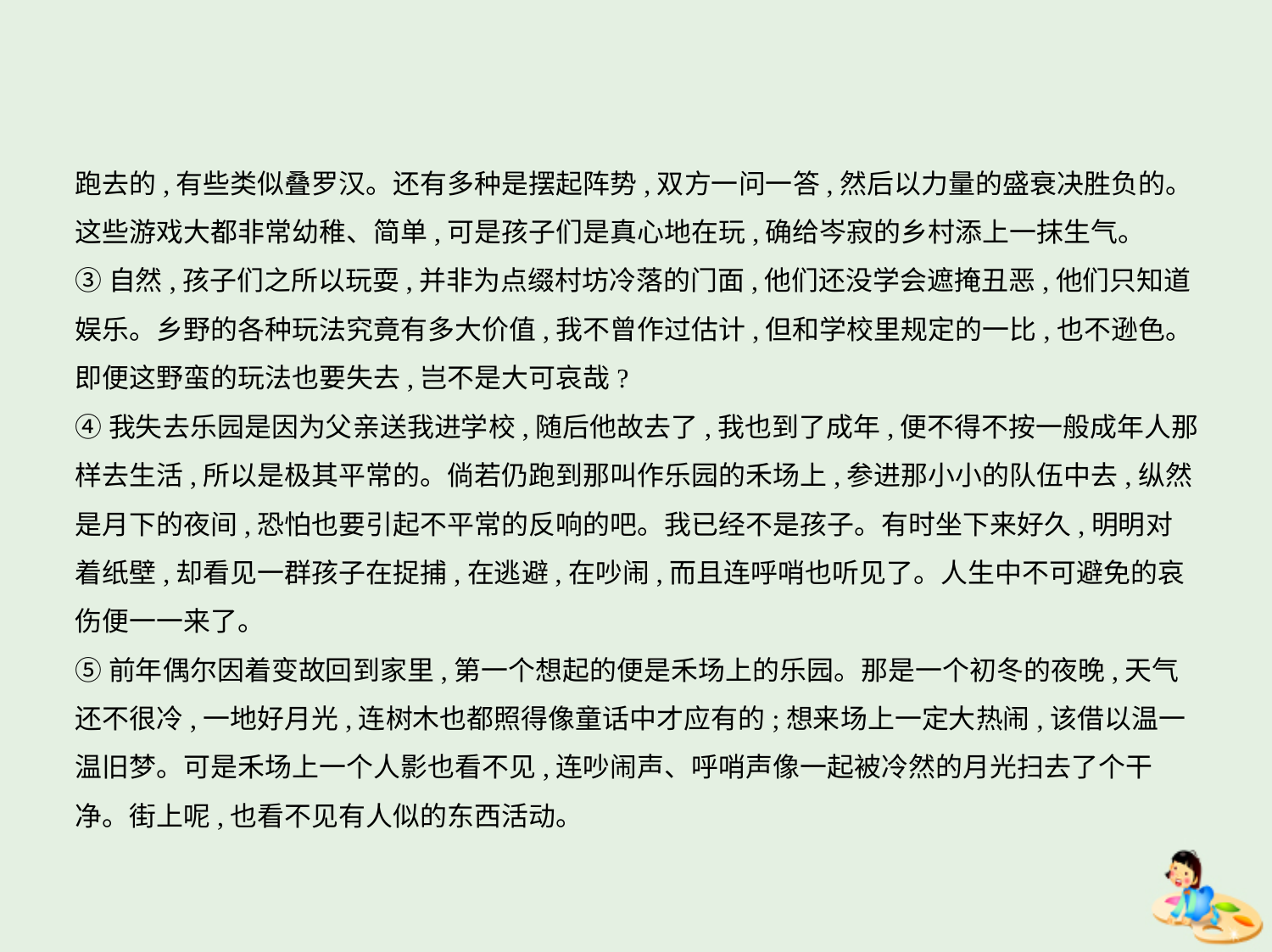

跑去的,有些类似叠罗汉。还有多种是摆起阵势,双方一问一答,然后以力量的盛衰决胜负的。
这些游戏大都非常幼稚、简单,可是孩子们是真心地在玩,确给岑寂的乡村添上一抹生气。
③自然,孩子们之所以玩耍,并非为点缀村坊冷落的门面,他们还没学会遮掩丑恶,他们只知道
娱乐。乡野的各种玩法究竟有多大价值,我不曾作过估计,但和学校里规定的一比,也不逊色。
即便这野蛮的玩法也要失去,岂不是大可哀哉?
④我失去乐园是因为父亲送我进学校,随后他故去了,我也到了成年,便不得不按一般成年人那
样去生活,所以是极其平常的。倘若仍跑到那叫作乐园的禾场上,参进那小小的队伍中去,纵然
是月下的夜间,恐怕也要引起不平常的反响的吧。我已经不是孩子。有时坐下来好久,明明对
着纸壁,却看见一群孩子在捉捕,在逃避,在吵闹,而且连呼哨也听见了。人生中不可避免的哀
伤便一一来了。
⑤前年偶尔因着变故回到家里,第一个想起的便是禾场上的乐园。那是一个初冬的夜晚,天气
还不很冷,一地好月光,连树木也都照得像童话中才应有的;想来场上一定大热闹,该借以温一
温旧梦。可是禾场上一个人影也看不见,连吵闹声、呼哨声像一起被冷然的月光扫去了个干
净。街上呢,也看不见有人似的东西活动。